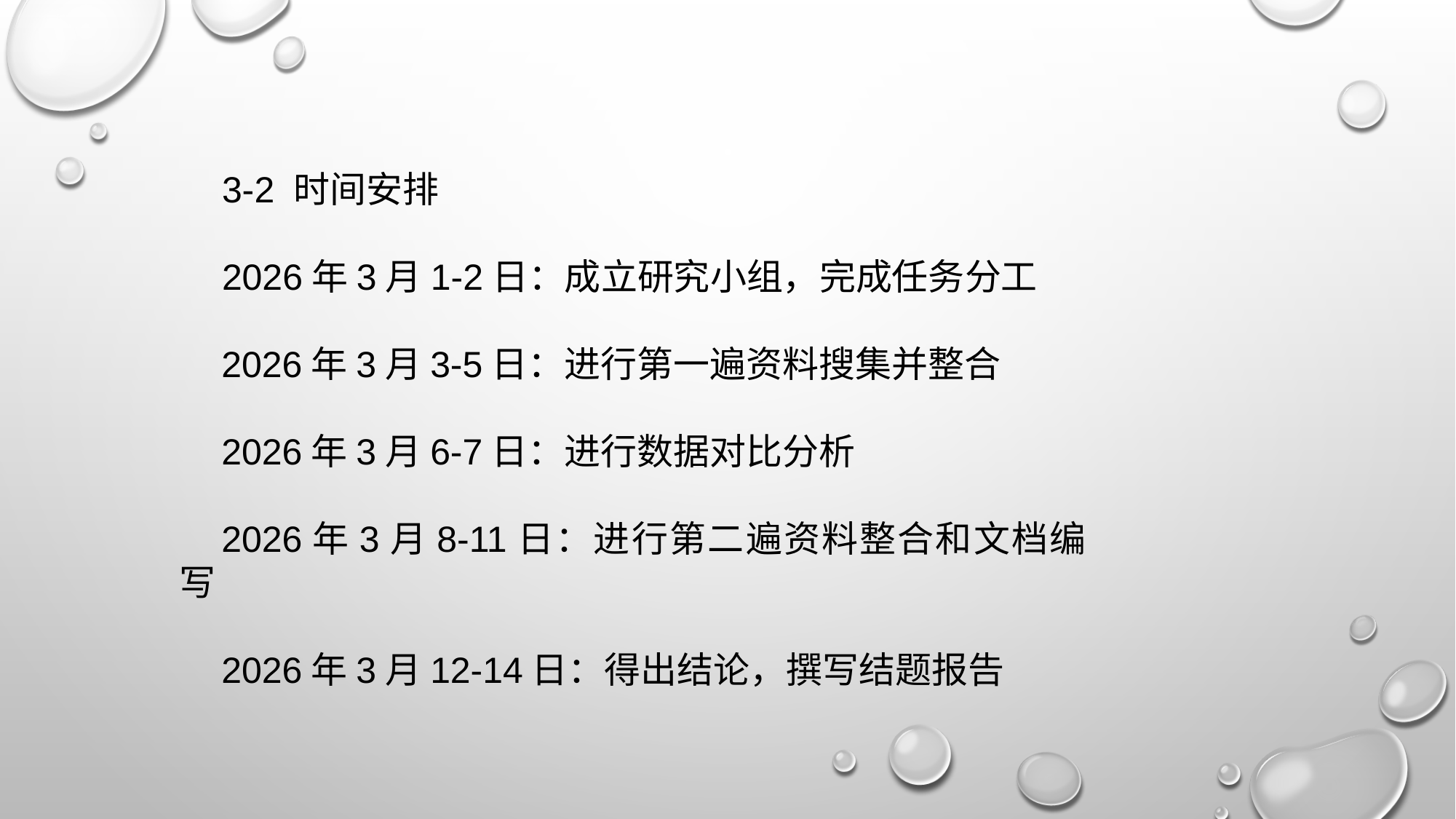

3-2 时间安排

2026年3月1-2日：成立研究小组，完成任务分工

2026年3月3-5日：进行第一遍资料搜集并整合

2026年3月6-7日：进行数据对比分析

2026年3月8-11日：进行第二遍资料整合和文档编写

2026年3月12-14日：得出结论，撰写结题报告